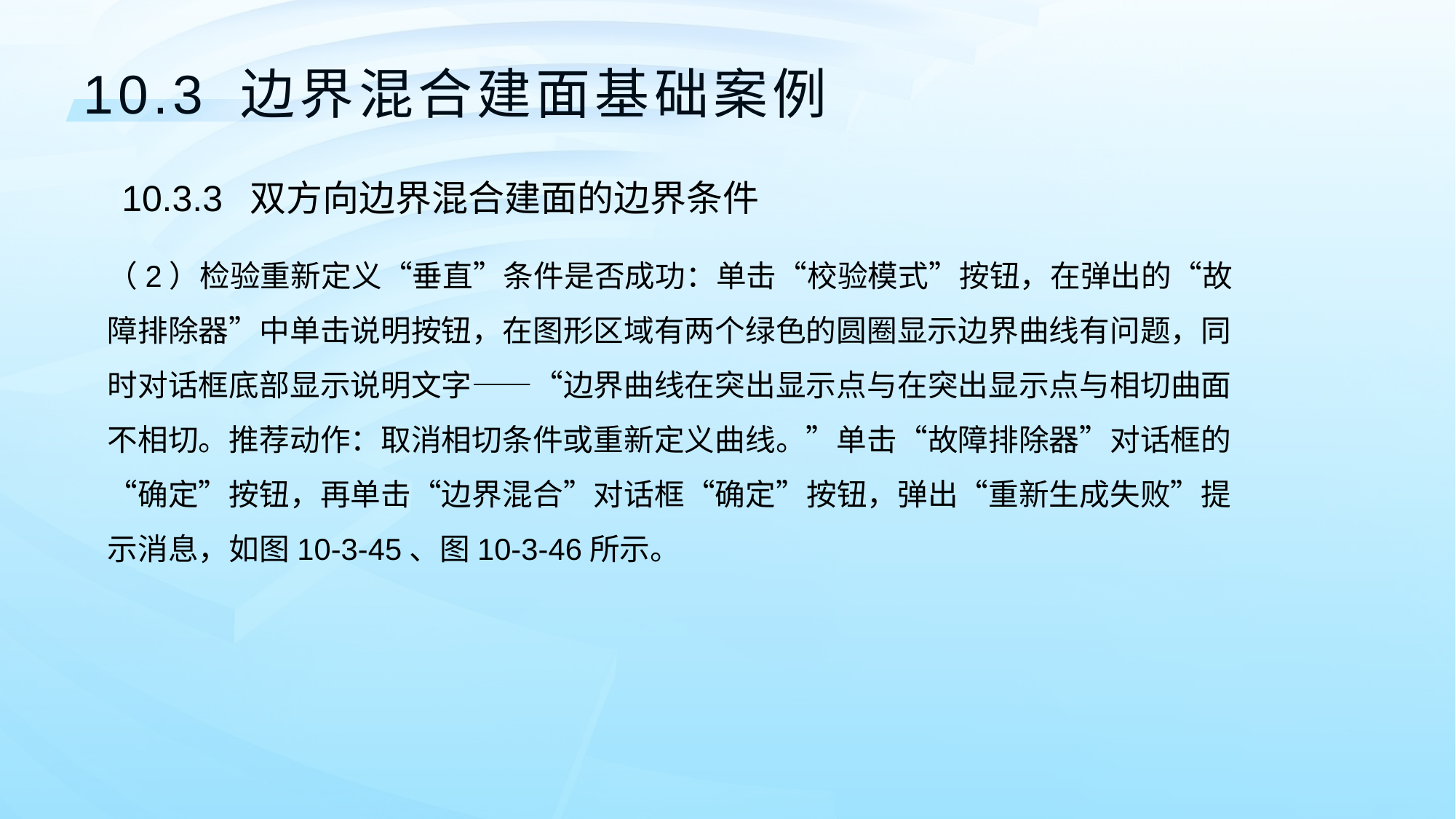

10.3 边界混合建面基础案例
10.3.3	 双方向边界混合建面的边界条件
（2）检验重新定义“垂直”条件是否成功：单击“校验模式”按钮，在弹出的“故障排除器”中单击说明按钮，在图形区域有两个绿色的圆圈显示边界曲线有问题，同时对话框底部显示说明文字——“边界曲线在突出显示点与在突出显示点与相切曲面不相切。推荐动作：取消相切条件或重新定义曲线。”单击“故障排除器”对话框的“确定”按钮，再单击“边界混合”对话框“确定”按钮，弹出“重新生成失败”提示消息，如图10-3-45、图10-3-46所示。